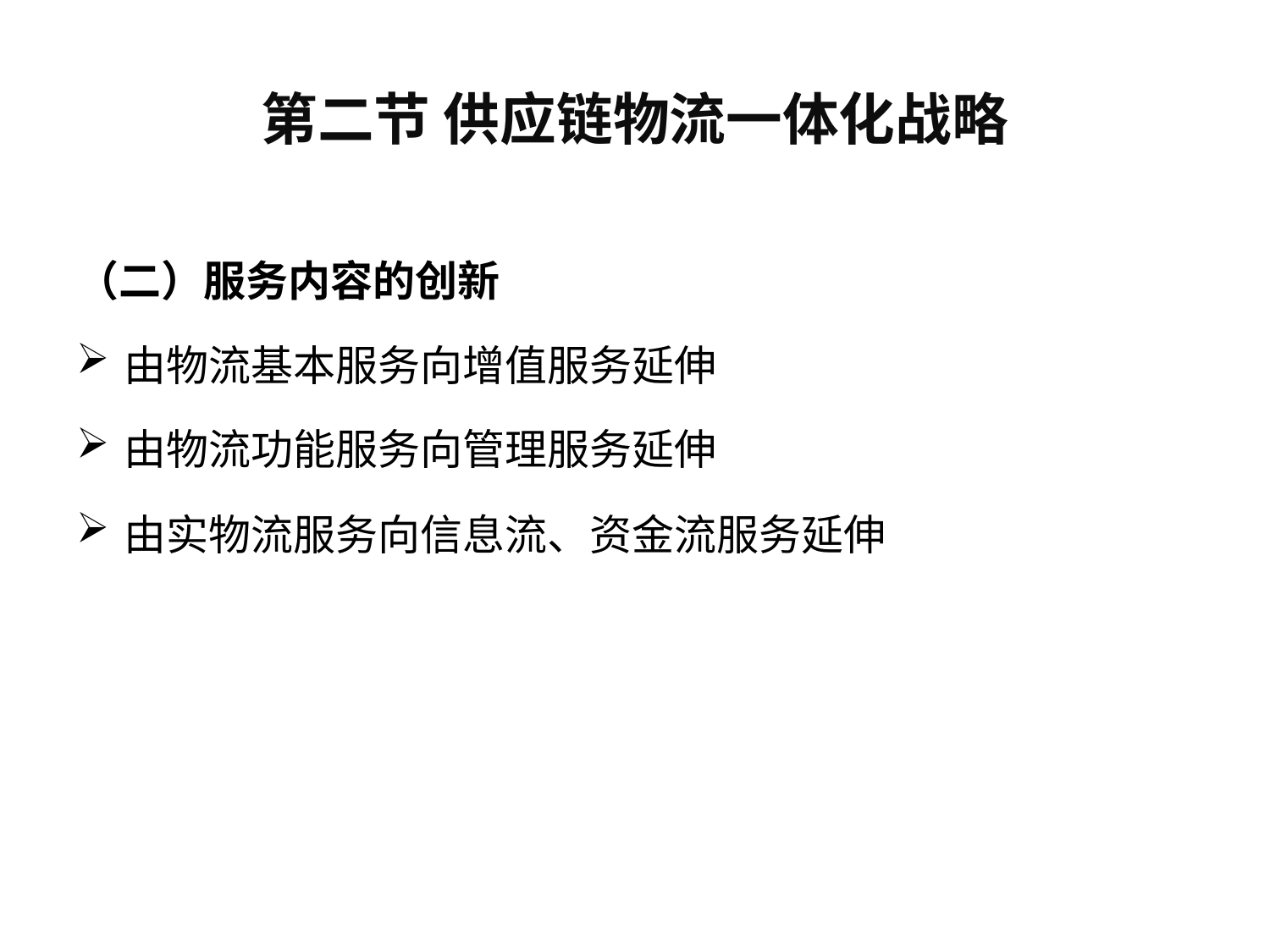

# 第二节 供应链物流一体化战略
（二）服务内容的创新
由物流基本服务向增值服务延伸
由物流功能服务向管理服务延伸
由实物流服务向信息流、资金流服务延伸